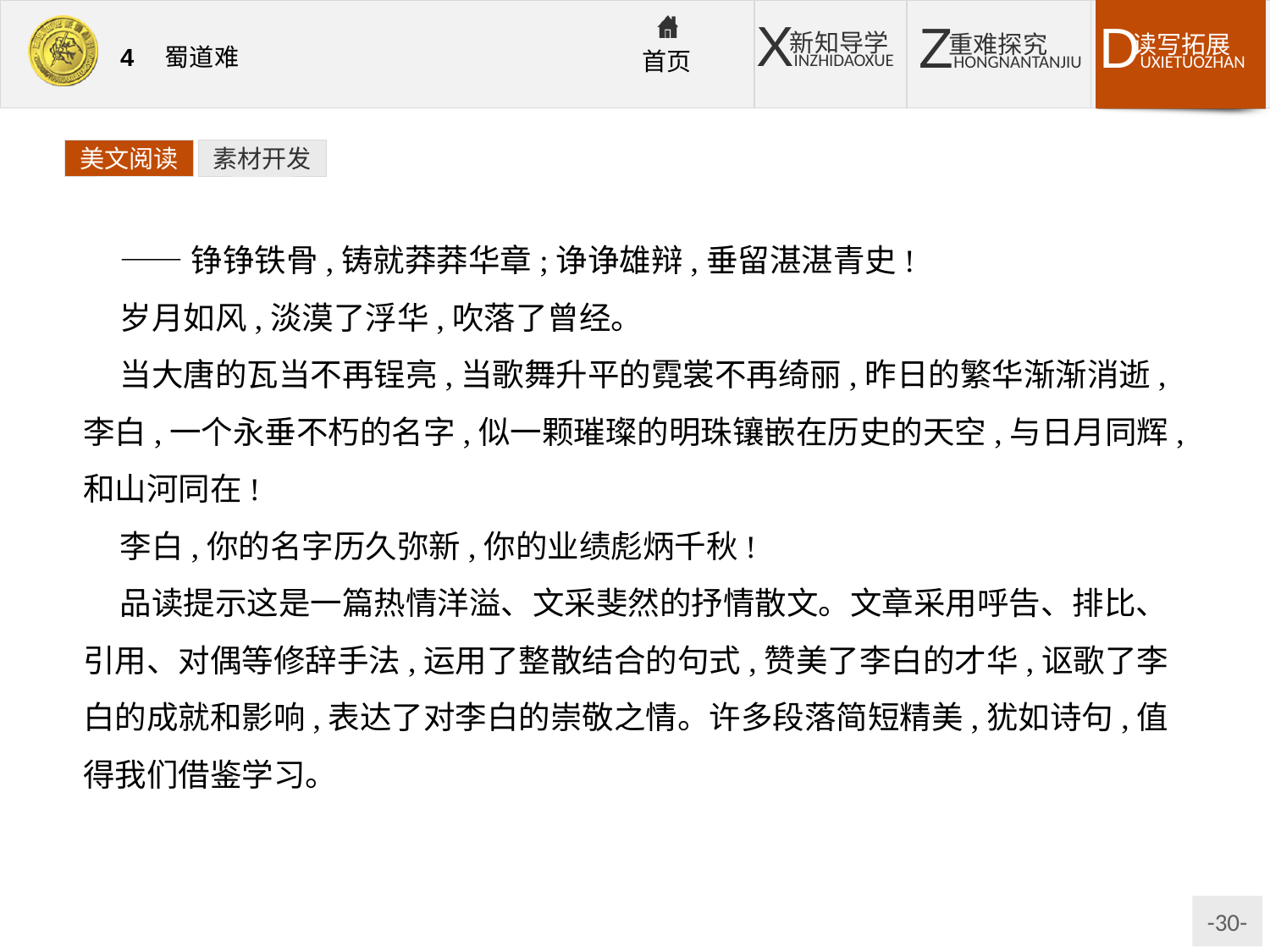

美文阅读
素材开发
——铮铮铁骨,铸就莽莽华章;诤诤雄辩,垂留湛湛青史!
岁月如风,淡漠了浮华,吹落了曾经。
当大唐的瓦当不再锃亮,当歌舞升平的霓裳不再绮丽,昨日的繁华渐渐消逝,李白,一个永垂不朽的名字,似一颗璀璨的明珠镶嵌在历史的天空,与日月同辉,和山河同在!
李白,你的名字历久弥新,你的业绩彪炳千秋!
品读提示这是一篇热情洋溢、文采斐然的抒情散文。文章采用呼告、排比、引用、对偶等修辞手法,运用了整散结合的句式,赞美了李白的才华,讴歌了李白的成就和影响,表达了对李白的崇敬之情。许多段落简短精美,犹如诗句,值得我们借鉴学习。